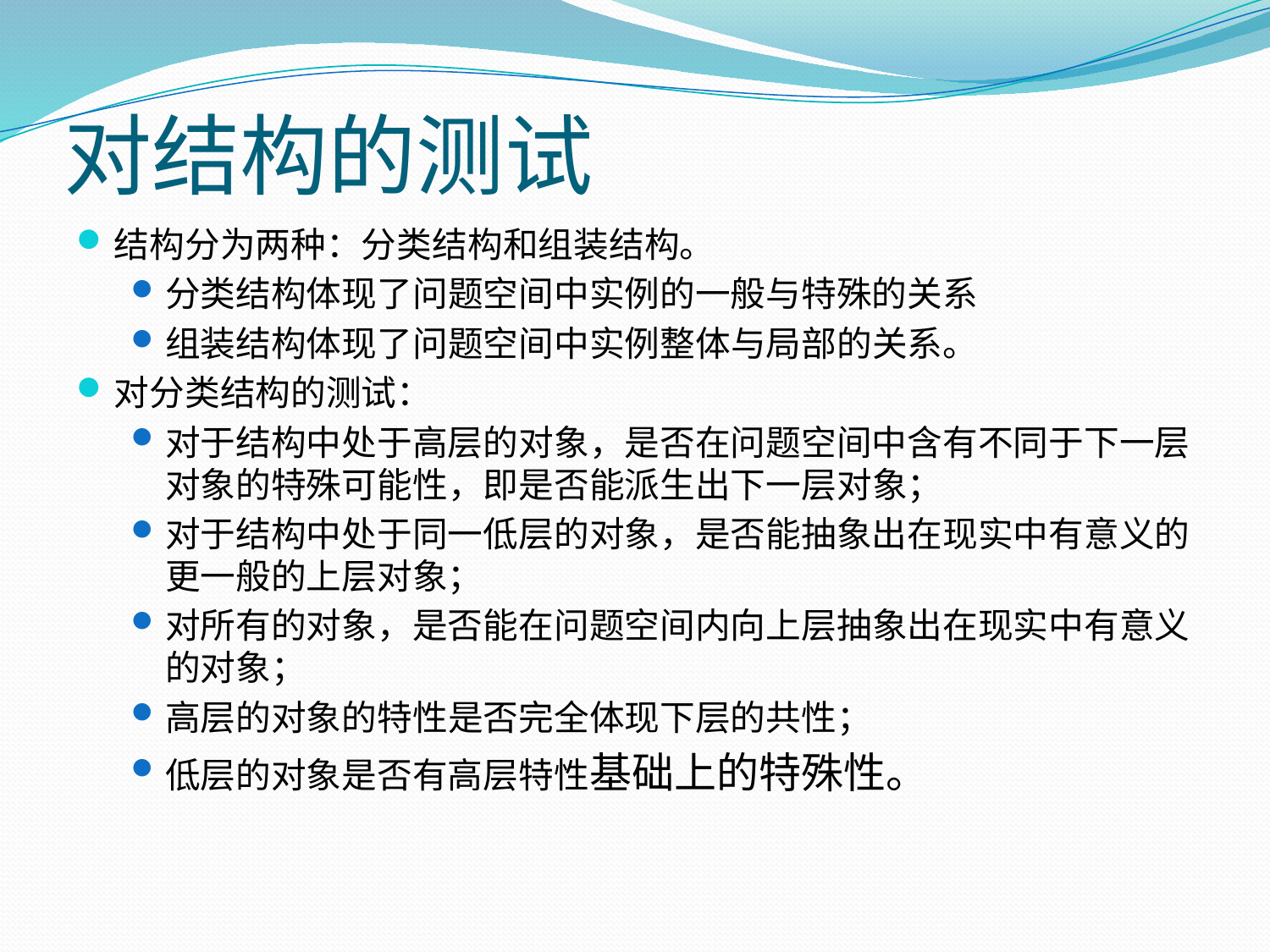

# 对结构的测试
结构分为两种：分类结构和组装结构。
分类结构体现了问题空间中实例的一般与特殊的关系
组装结构体现了问题空间中实例整体与局部的关系。
对分类结构的测试：
对于结构中处于高层的对象，是否在问题空间中含有不同于下一层对象的特殊可能性，即是否能派生出下一层对象；
对于结构中处于同一低层的对象，是否能抽象出在现实中有意义的更一般的上层对象；
对所有的对象，是否能在问题空间内向上层抽象出在现实中有意义的对象；
高层的对象的特性是否完全体现下层的共性；
低层的对象是否有高层特性基础上的特殊性。